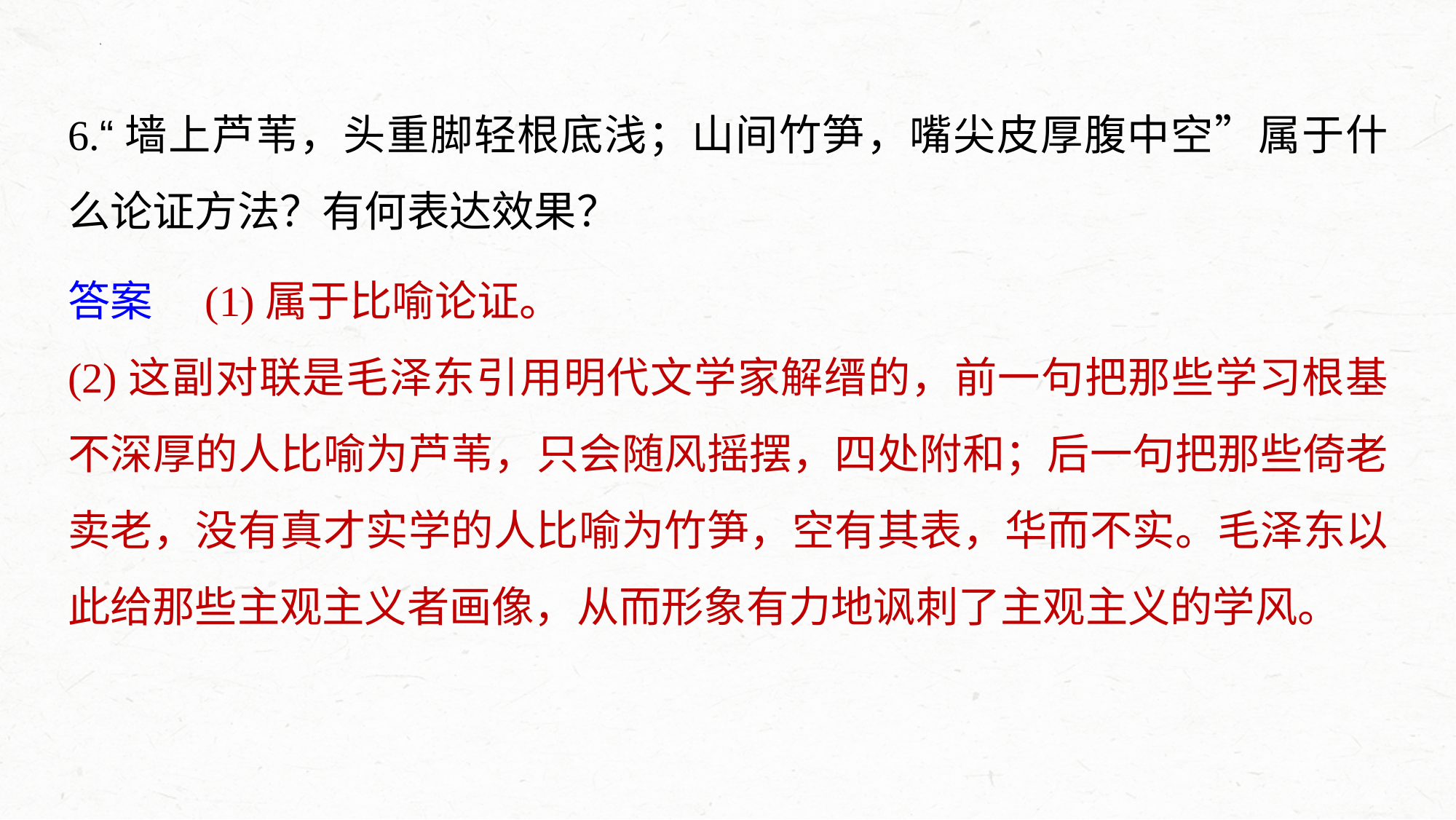

6.“墙上芦苇，头重脚轻根底浅；山间竹笋，嘴尖皮厚腹中空”属于什么论证方法？有何表达效果？
答案　(1)属于比喻论证。
(2)这副对联是毛泽东引用明代文学家解缙的，前一句把那些学习根基不深厚的人比喻为芦苇，只会随风摇摆，四处附和；后一句把那些倚老卖老，没有真才实学的人比喻为竹笋，空有其表，华而不实。毛泽东以此给那些主观主义者画像，从而形象有力地讽刺了主观主义的学风。